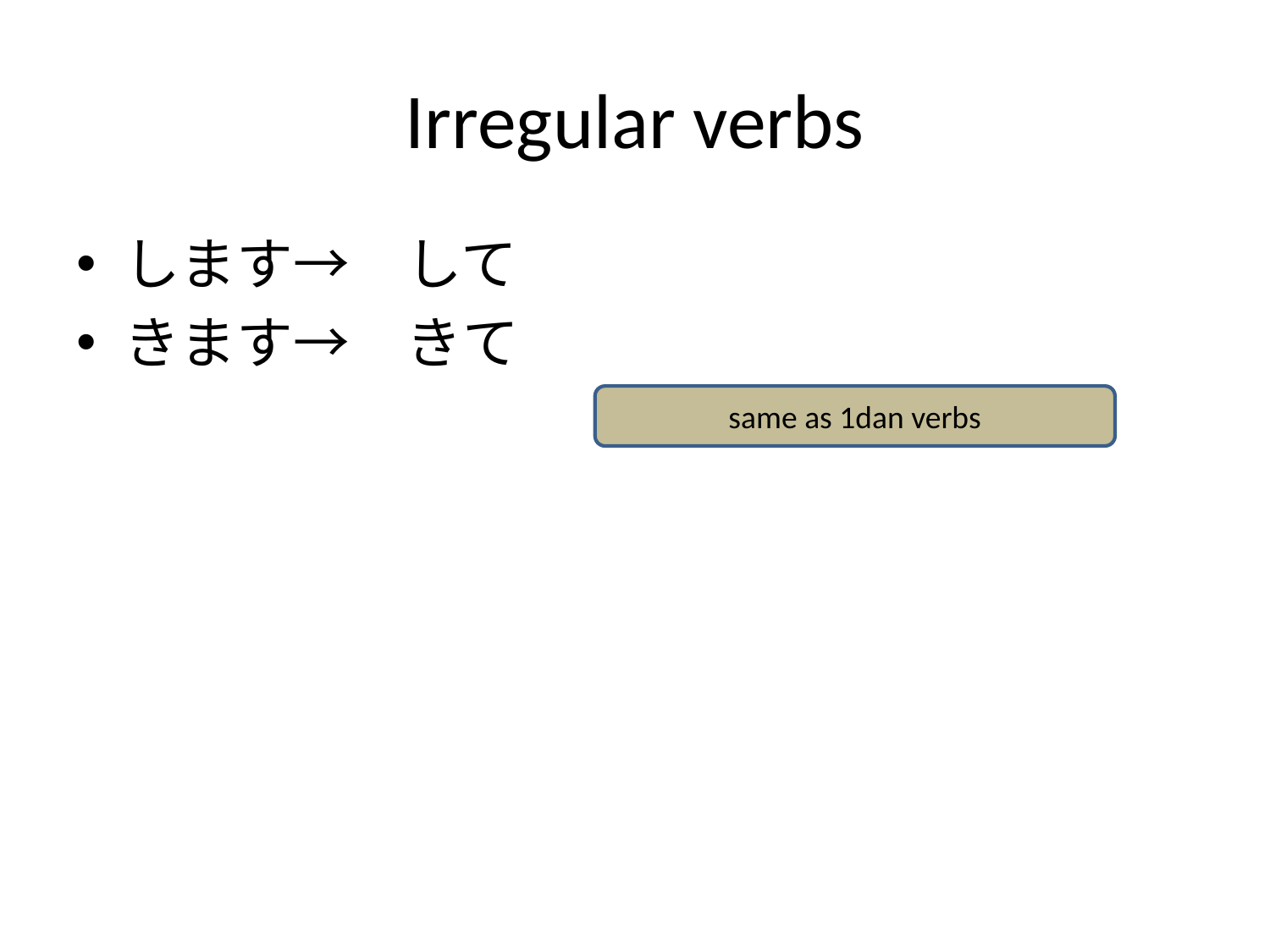

# Irregular verbs
します→　して
きます→　きて

same as 1dan verbs